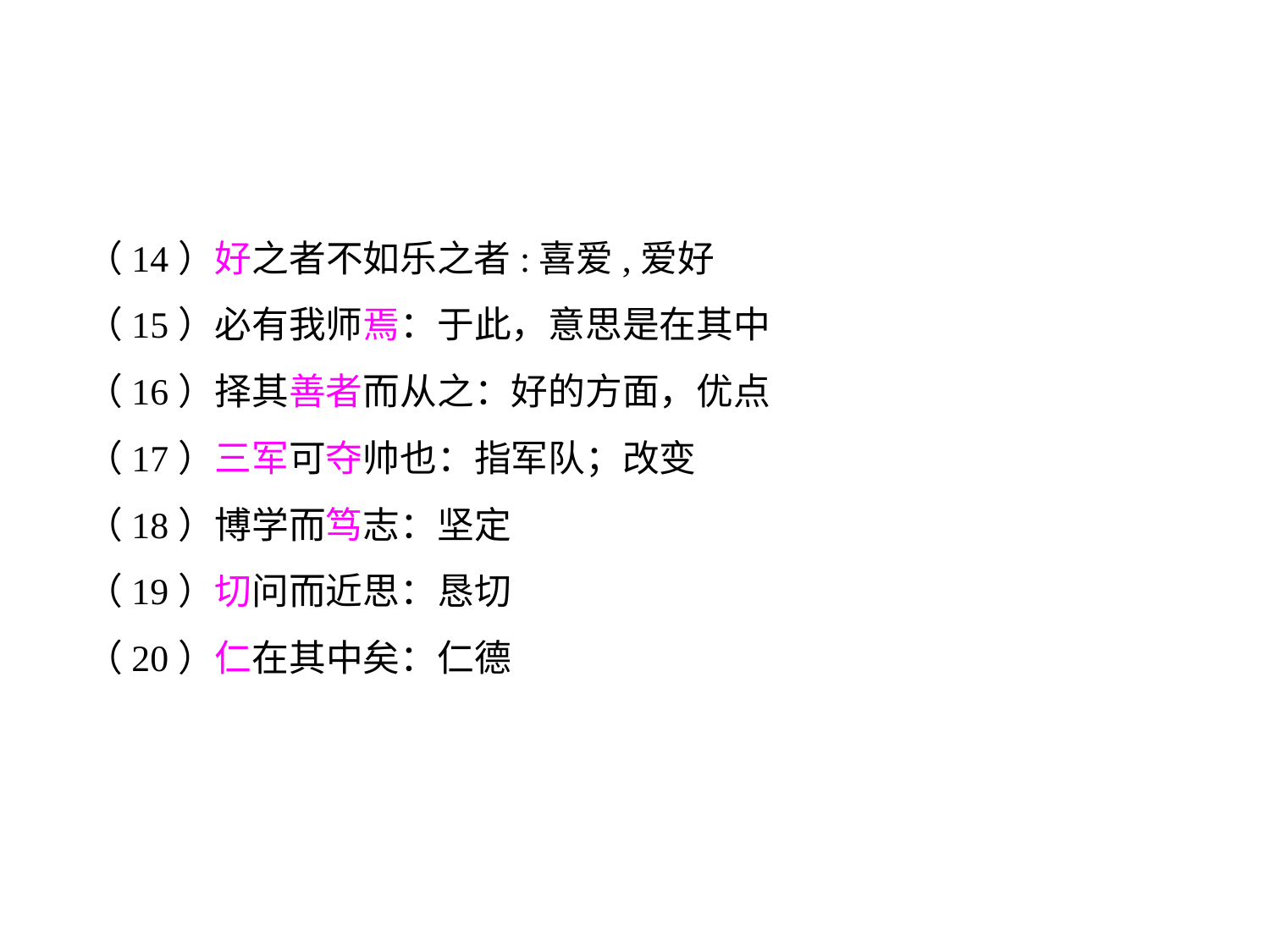

（14）好之者不如乐之者:喜爱,爱好
（15）必有我师焉：于此，意思是在其中
（16）择其善者而从之：好的方面，优点
（17）三军可夺帅也：指军队；改变
（18）博学而笃志：坚定
（19）切问而近思：恳切
（20）仁在其中矣：仁德